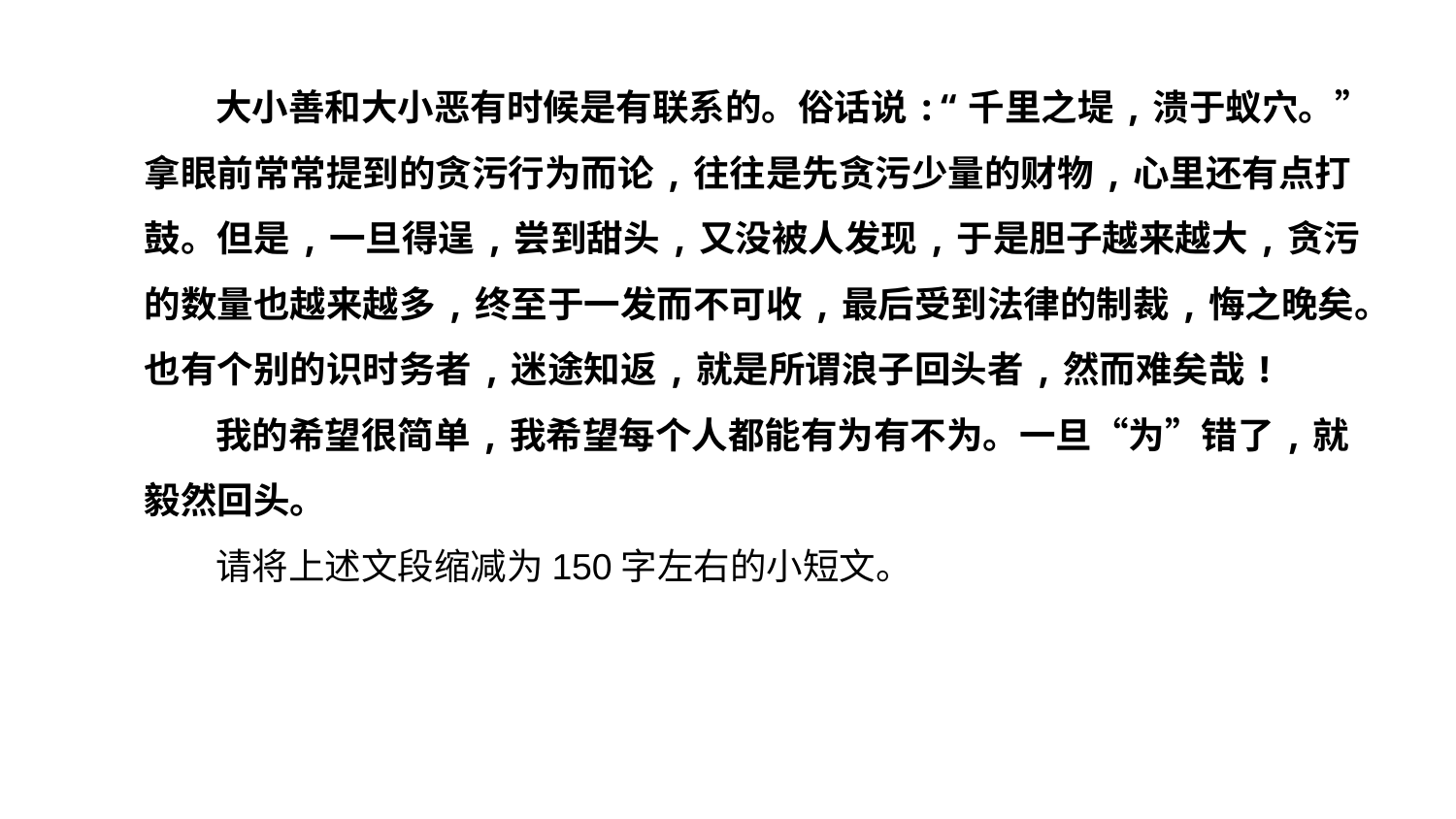

大小善和大小恶有时候是有联系的。俗话说:“千里之堤,溃于蚁穴。”拿眼前常常提到的贪污行为而论,往往是先贪污少量的财物,心里还有点打鼓。但是,一旦得逞,尝到甜头,又没被人发现,于是胆子越来越大,贪污的数量也越来越多,终至于一发而不可收,最后受到法律的制裁,悔之晚矣。也有个别的识时务者,迷途知返,就是所谓浪子回头者,然而难矣哉!
我的希望很简单,我希望每个人都能有为有不为。一旦“为”错了,就毅然回头。
请将上述文段缩减为150字左右的小短文。